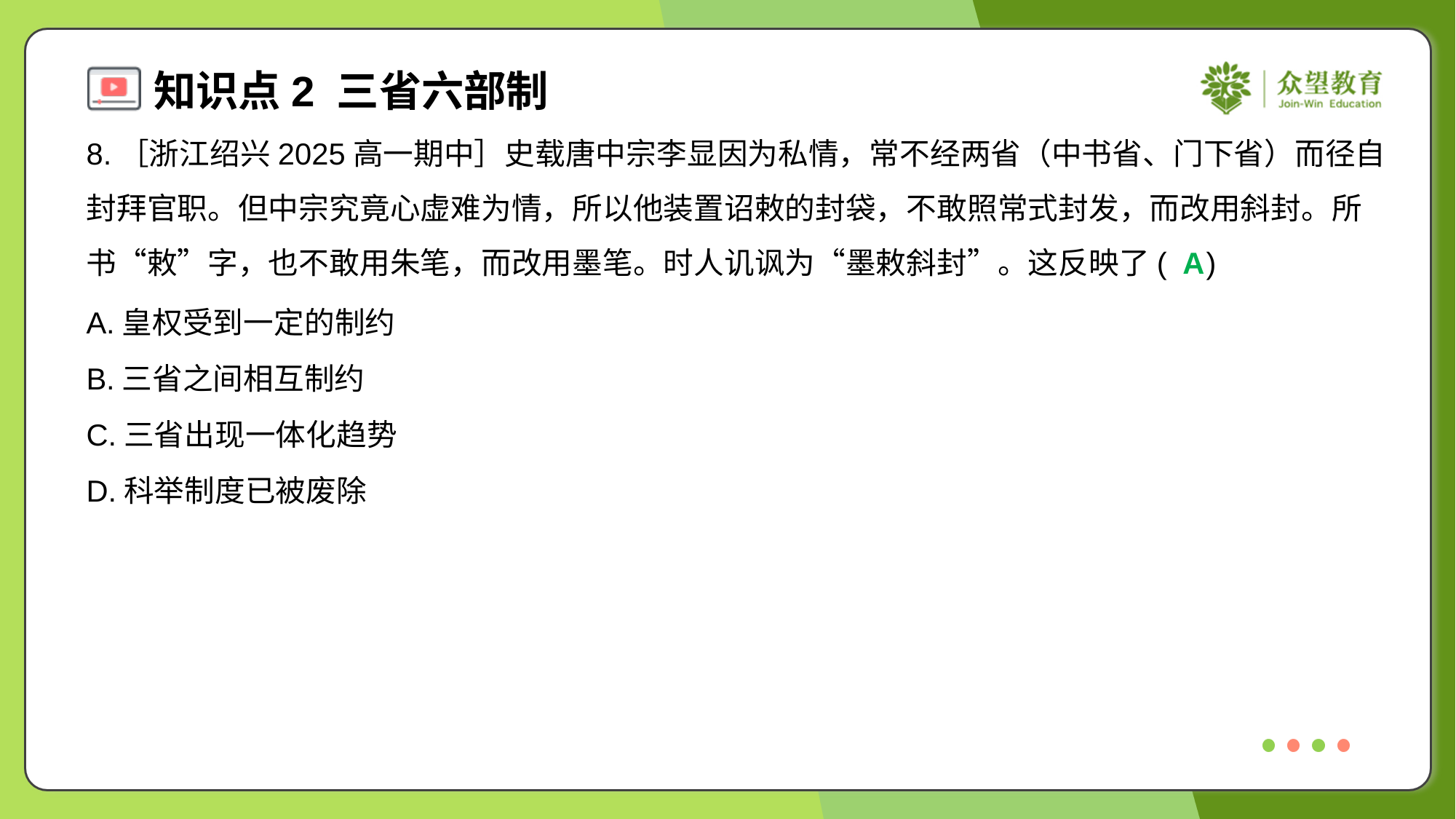

8.［浙江绍兴2025高一期中］史载唐中宗李显因为私情，常不经两省（中书省、门下省）而径自
封拜官职。但中宗究竟心虚难为情，所以他装置诏敕的封袋，不敢照常式封发，而改用斜封。所
书“敕”字，也不敢用朱笔，而改用墨笔。时人讥讽为“墨敕斜封”。这反映了(     )
A
A.皇权受到一定的制约
B.三省之间相互制约
C.三省出现一体化趋势
D.科举制度已被废除